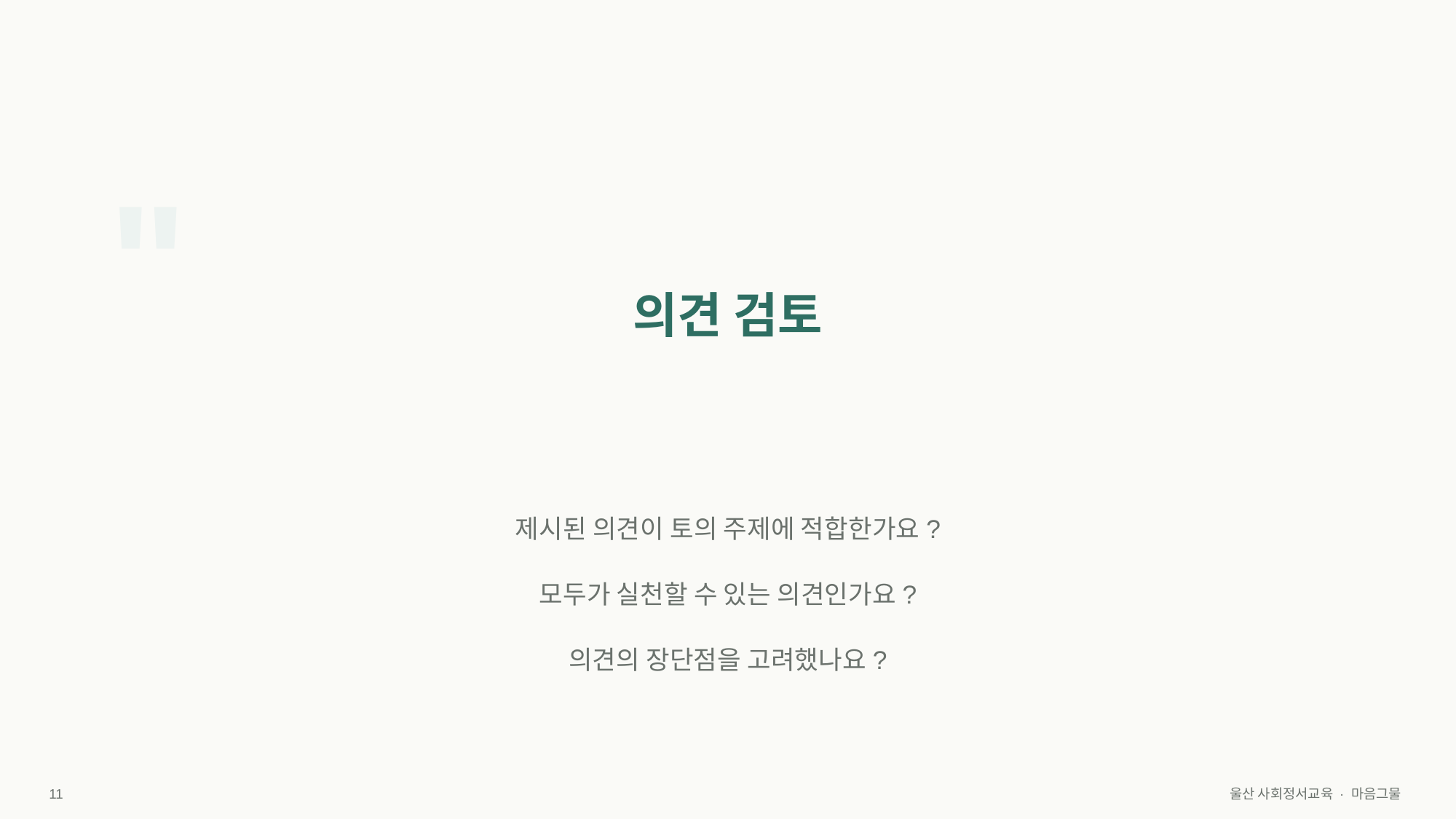

"
의견 검토
제시된 의견이 토의 주제에 적합한가요?
모두가 실천할 수 있는 의견인가요?
의견의 장단점을 고려했나요?
11
울산 사회정서교육 · 마음그물